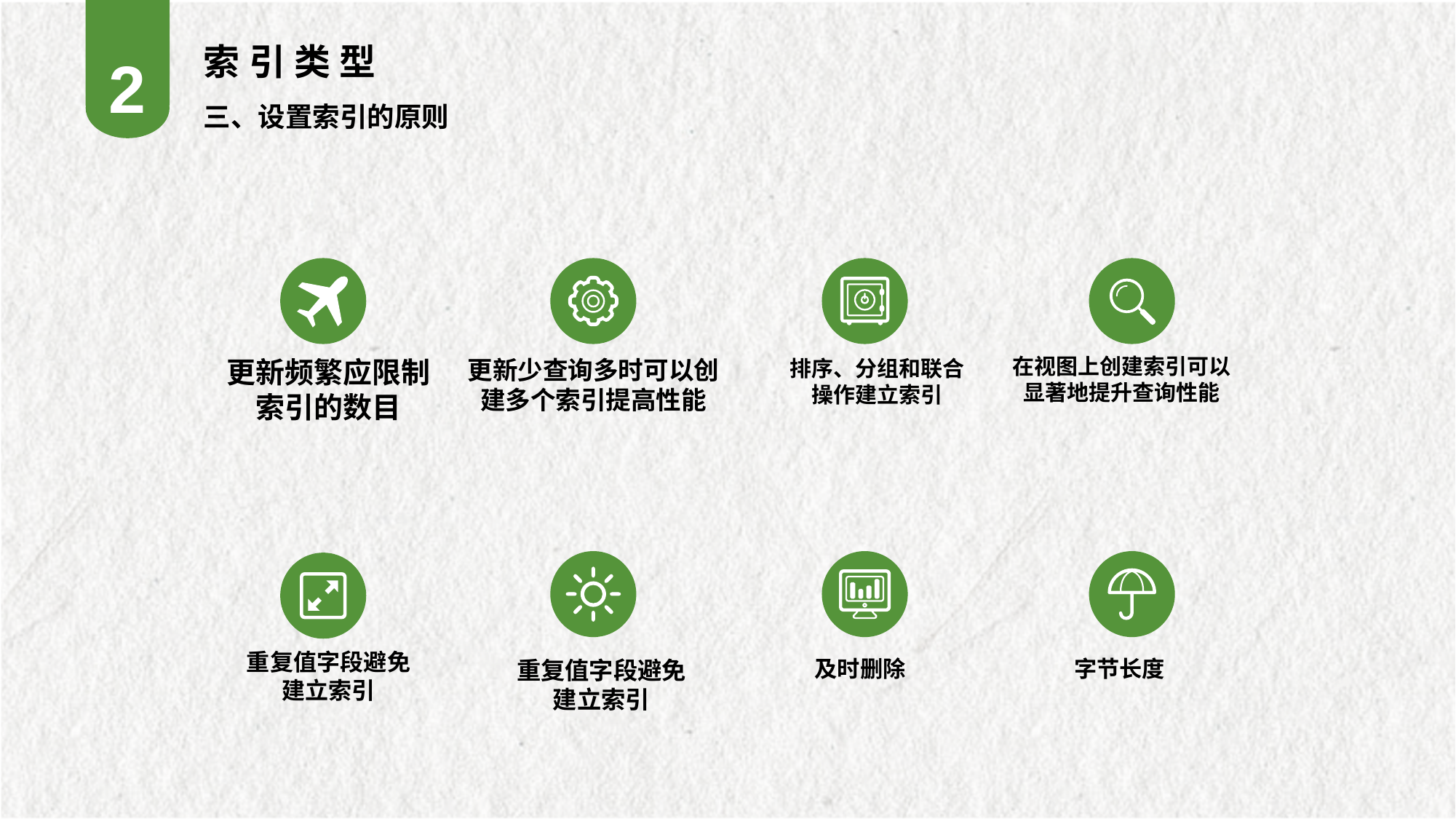

索引类型
2

三、设置索引的原则

更新少查询多时可以创建多个索引提高性能
在视图上创建索引可以显著地提升查询性能
更新频繁应限制索引的数目
排序、分组和联合
操作建立索引

重复值字段避免
建立索引
重复值字段避免
建立索引
及时删除
字节长度